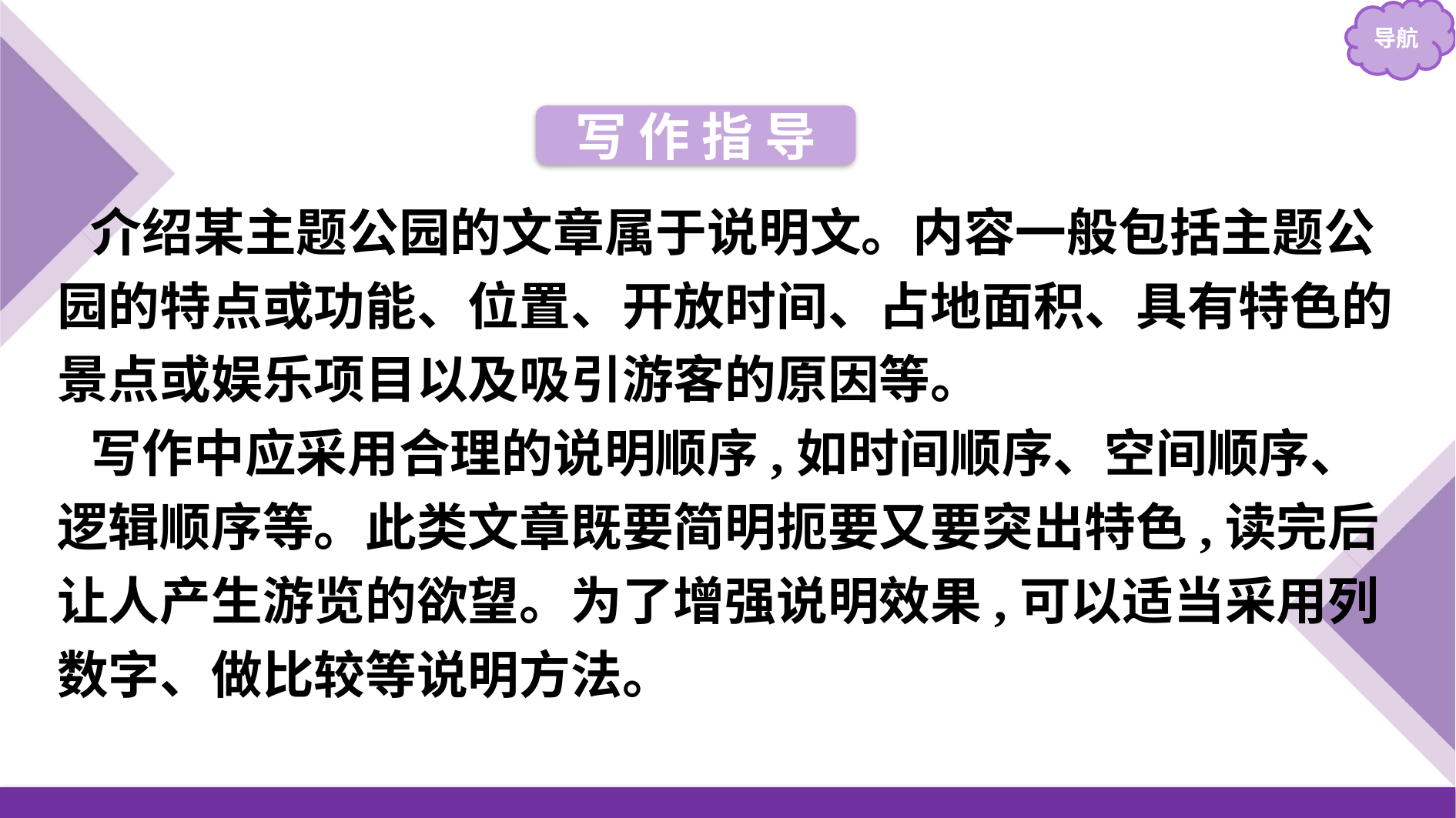

写 作 指 导
介绍某主题公园的文章属于说明文。内容一般包括主题公园的特点或功能、位置、开放时间、占地面积、具有特色的景点或娱乐项目以及吸引游客的原因等。
写作中应采用合理的说明顺序,如时间顺序、空间顺序、逻辑顺序等。此类文章既要简明扼要又要突出特色,读完后让人产生游览的欲望。为了增强说明效果,可以适当采用列数字、做比较等说明方法。